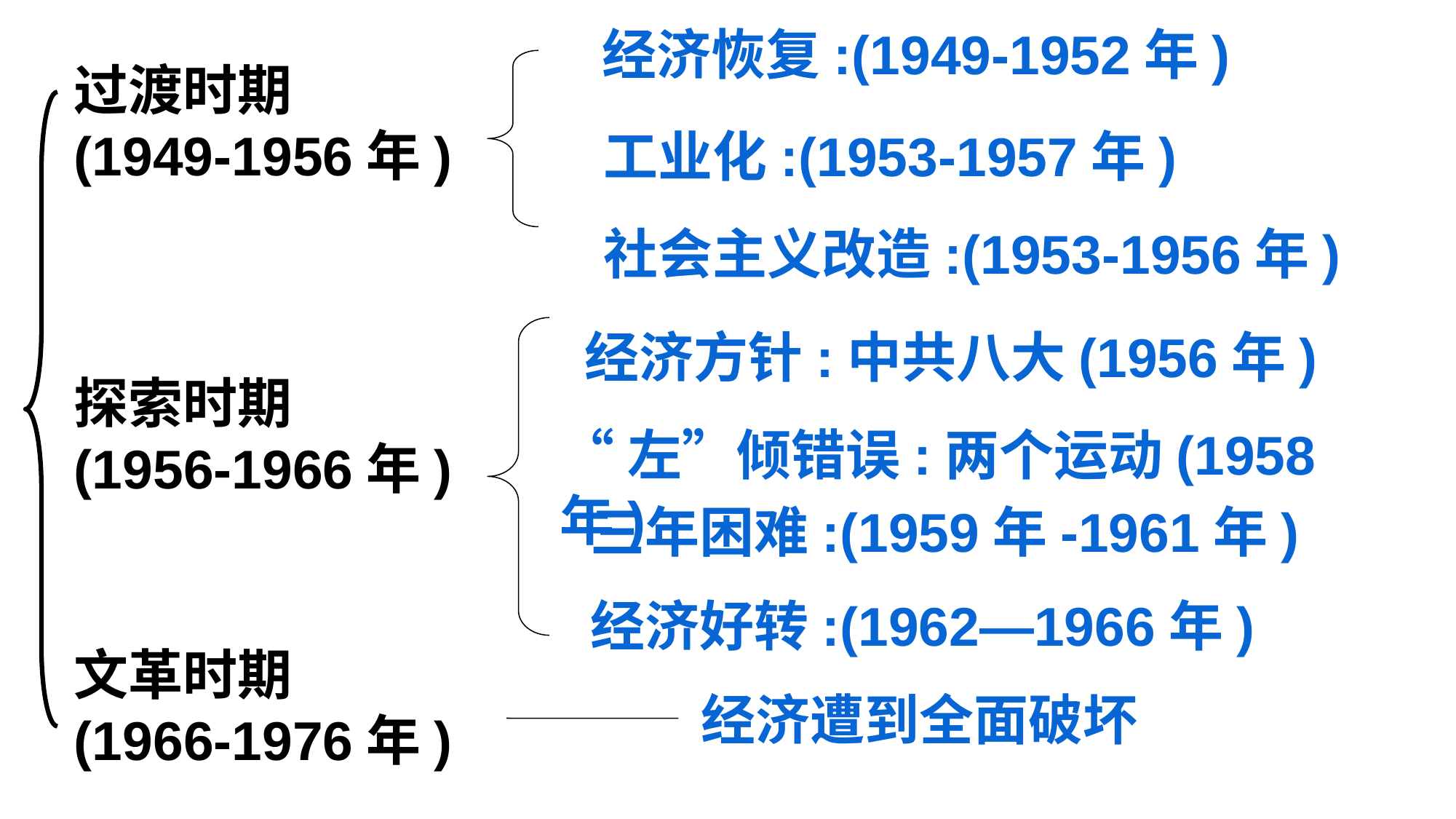

经济恢复:(1949-1952年)
过渡时期
(1949-1956年)

工业化:(1953-1957年)
社会主义改造:(1953-1956年)

经济方针:中共八大(1956年)
探索时期
(1956-1966年)
“左”倾错误:两个运动(1958年)
三年困难:(1959年-1961年)
经济好转:(1962—1966年)
文革时期
(1966-1976年)
经济遭到全面破坏